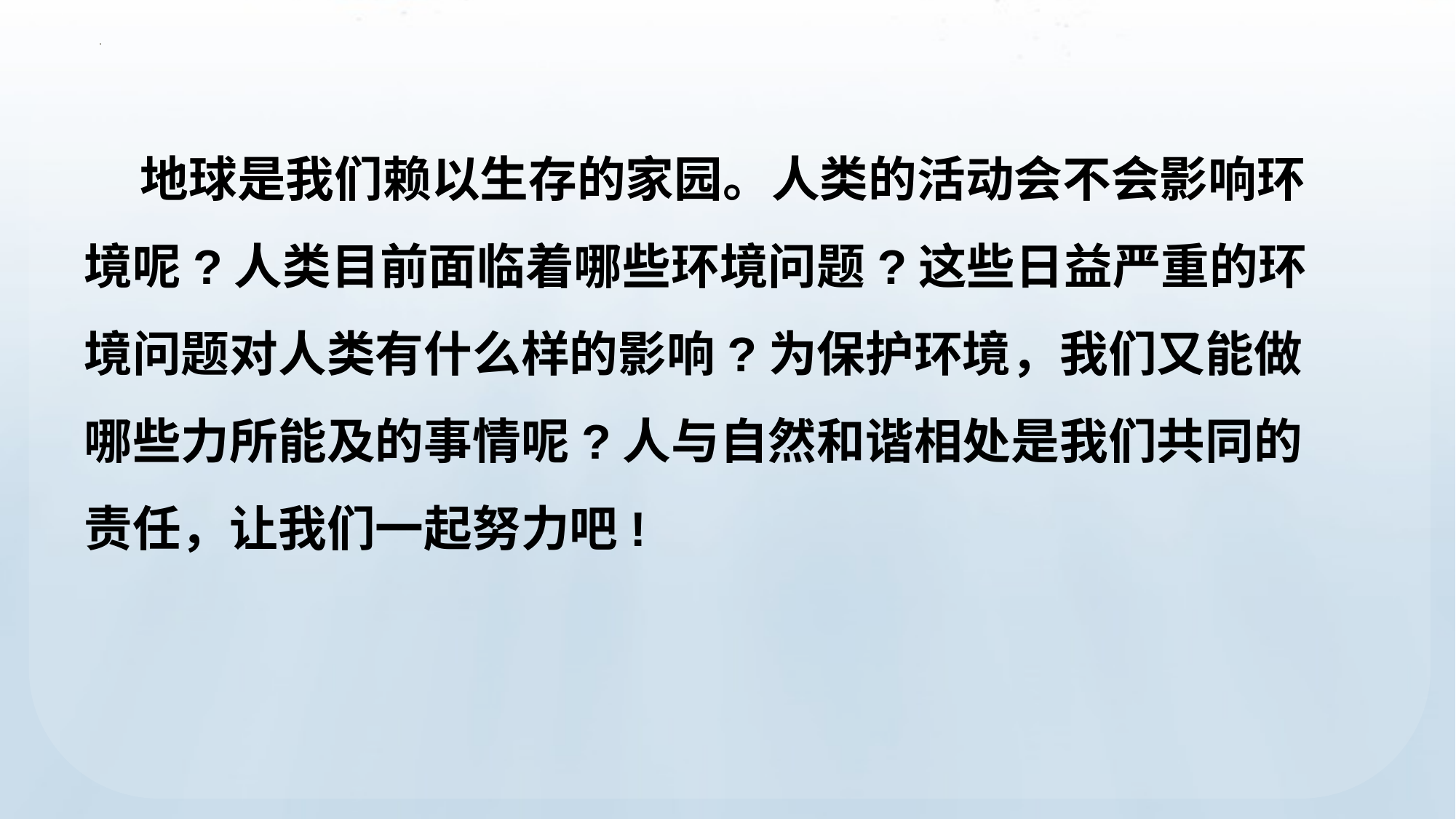

地球是我们赖以生存的家园。人类的活动会不会影响环境呢?人类目前面临着哪些环境问题?这些日益严重的环境问题对人类有什么样的影响?为保护环境，我们又能做哪些力所能及的事情呢?人与自然和谐相处是我们共同的责任，让我们一起努力吧!